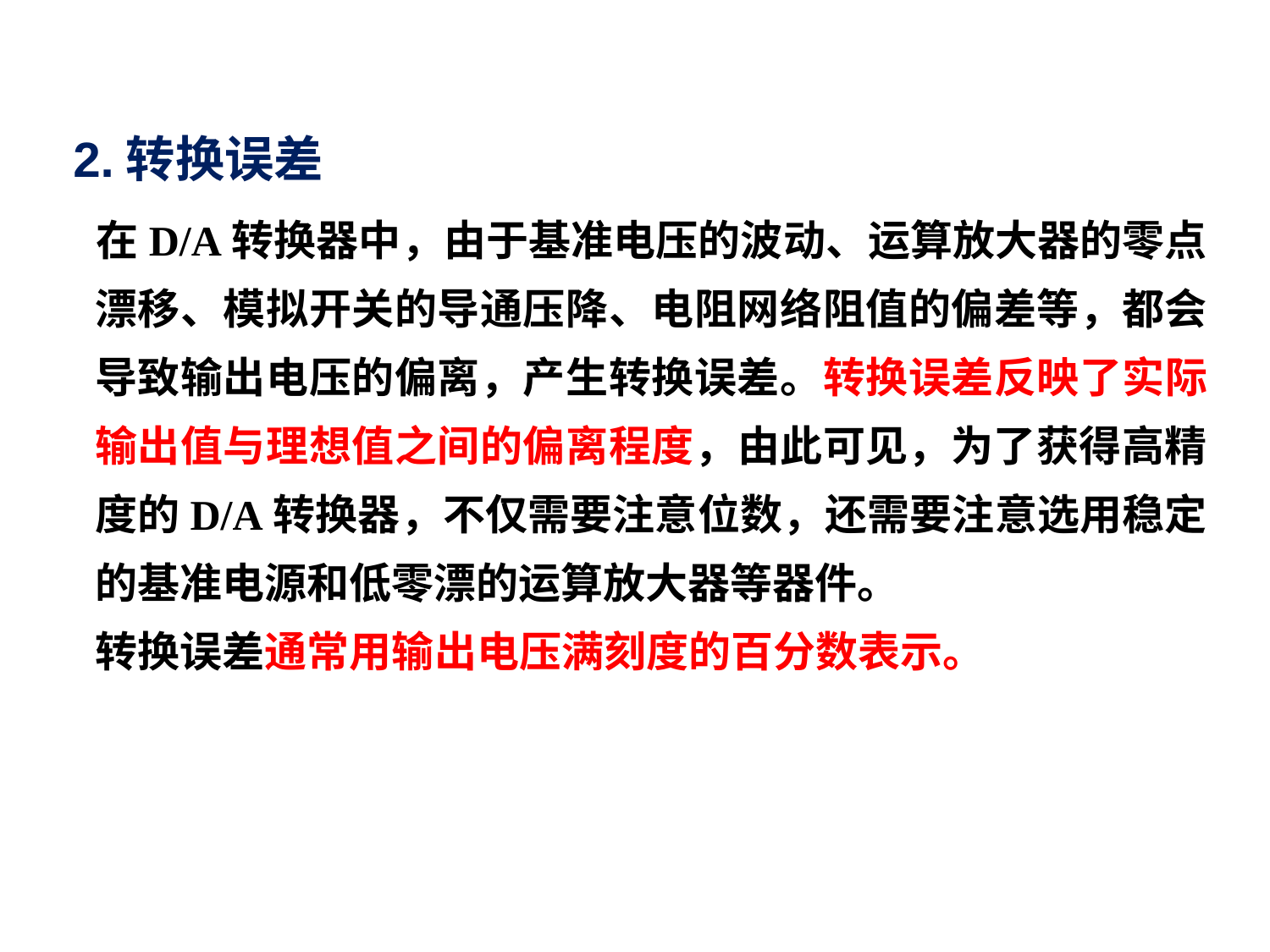

2.转换误差
    在D/A转换器中，由于基准电压的波动、运算放大器的零点漂移、模拟开关的导通压降、电阻网络阻值的偏差等，都会导致输出电压的偏离，产生转换误差。转换误差反映了实际输出值与理想值之间的偏离程度，由此可见，为了获得高精度的D/A转换器，不仅需要注意位数，还需要注意选用稳定的基准电源和低零漂的运算放大器等器件。
    转换误差通常用输出电压满刻度的百分数表示。